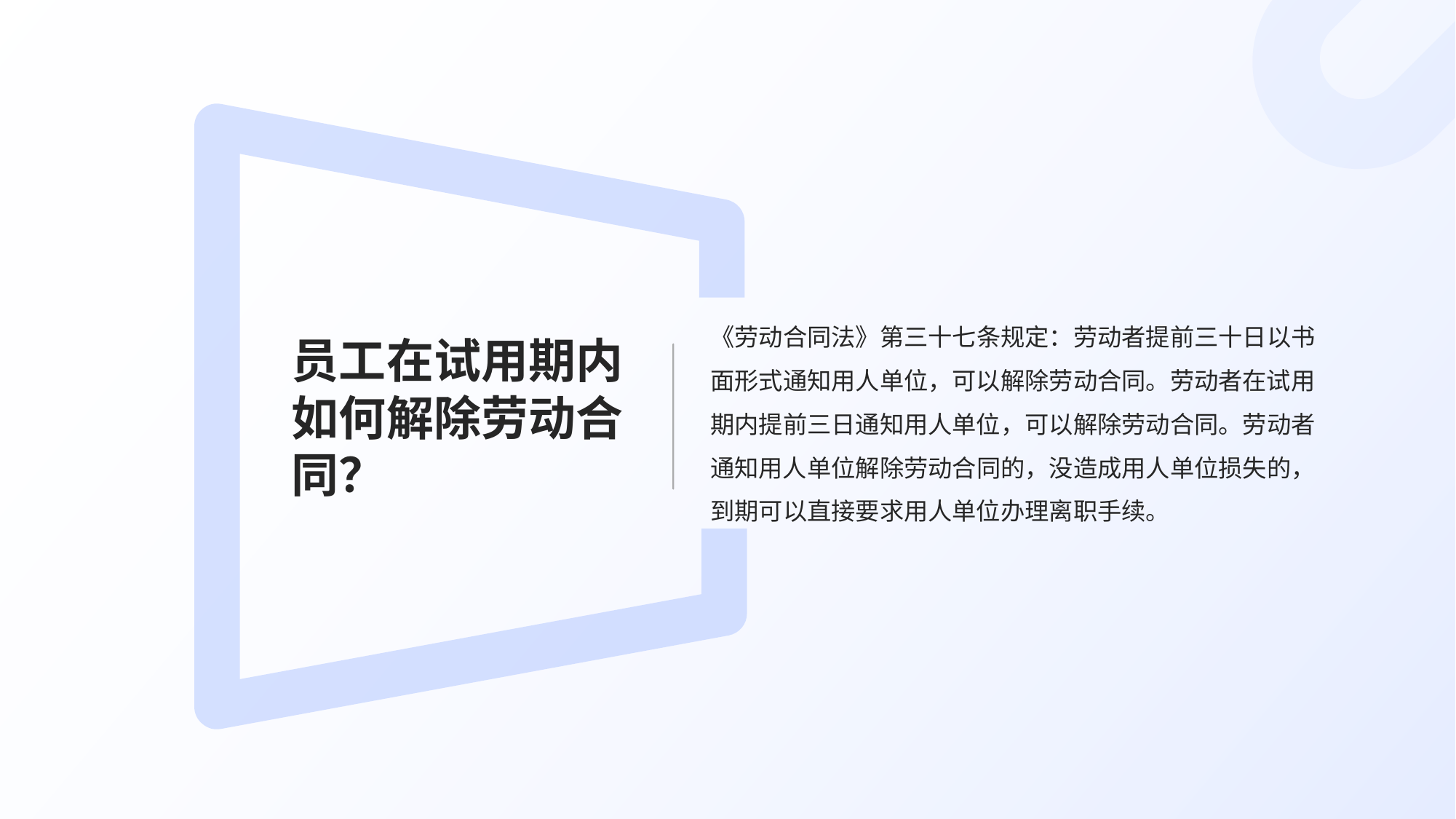

# 员工在试用期内如何解除劳动合同？
《劳动合同法》第三十七条规定：劳动者提前三十日以书面形式通知用人单位，可以解除劳动合同。劳动者在试用期内提前三日通知用人单位，可以解除劳动合同。劳动者通知用人单位解除劳动合同的，没造成用人单位损失的，到期可以直接要求用人单位办理离职手续。